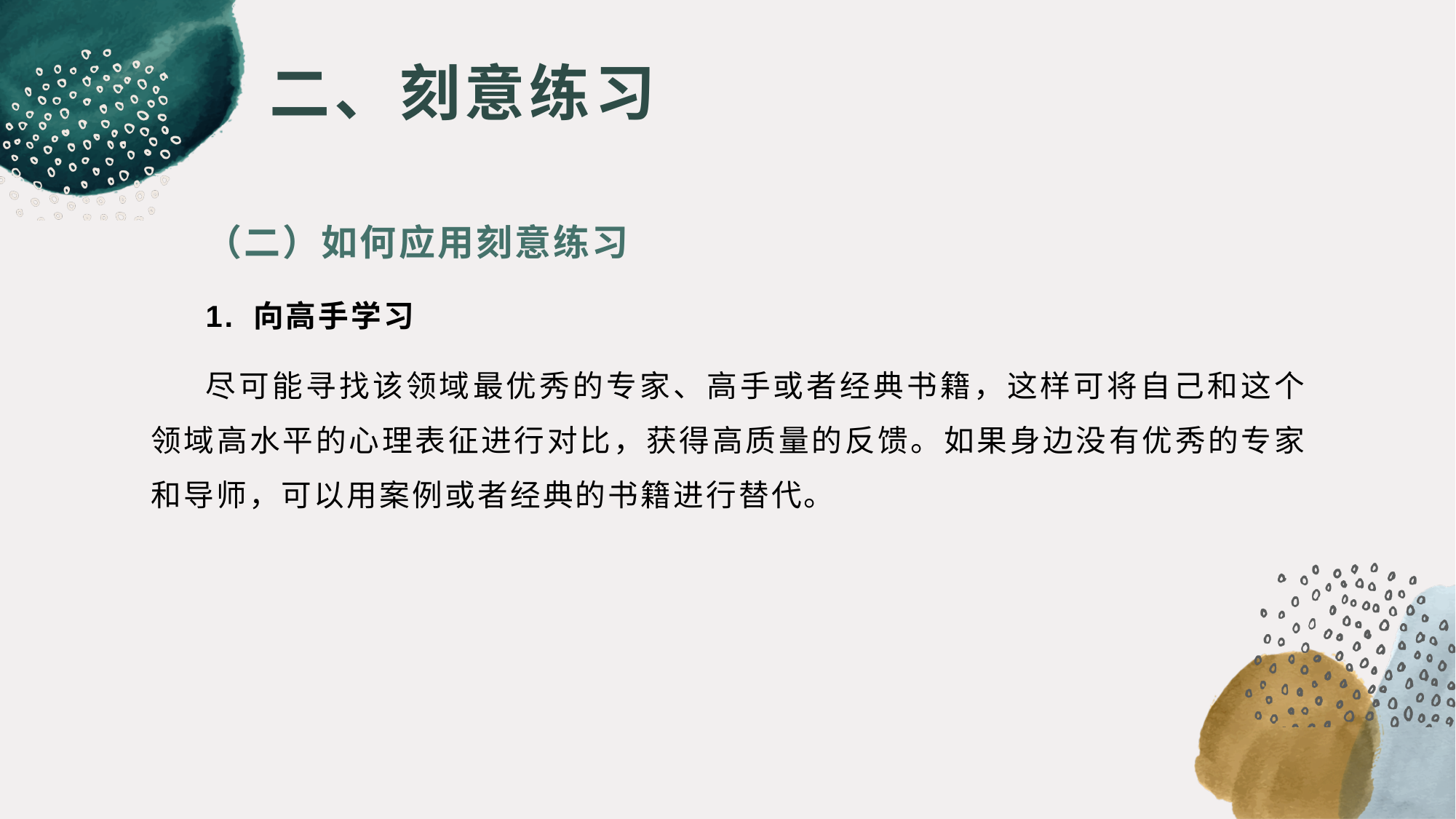

# 二、刻意练习
（二）如何应用刻意练习
1. 向高手学习
尽可能寻找该领域最优秀的专家、高手或者经典书籍，这样可将自己和这个领域高水平的心理表征进行对比，获得高质量的反馈。如果身边没有优秀的专家和导师，可以用案例或者经典的书籍进行替代。